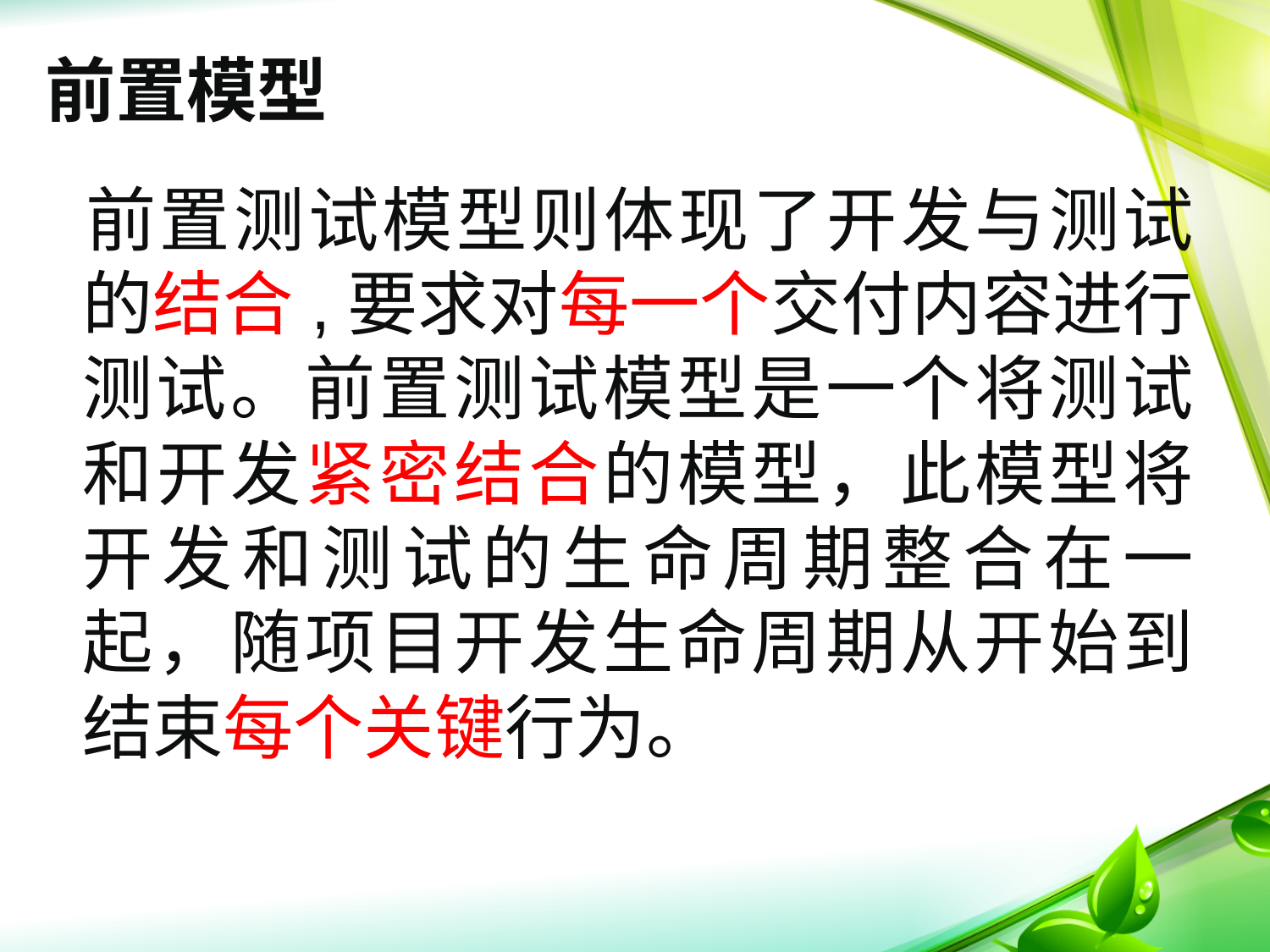

前置模型
	前置测试模型则体现了开发与测试的结合,要求对每一个交付内容进行测试。前置测试模型是一个将测试和开发紧密结合的模型，此模型将开发和测试的生命周期整合在一起，随项目开发生命周期从开始到结束每个关键行为。